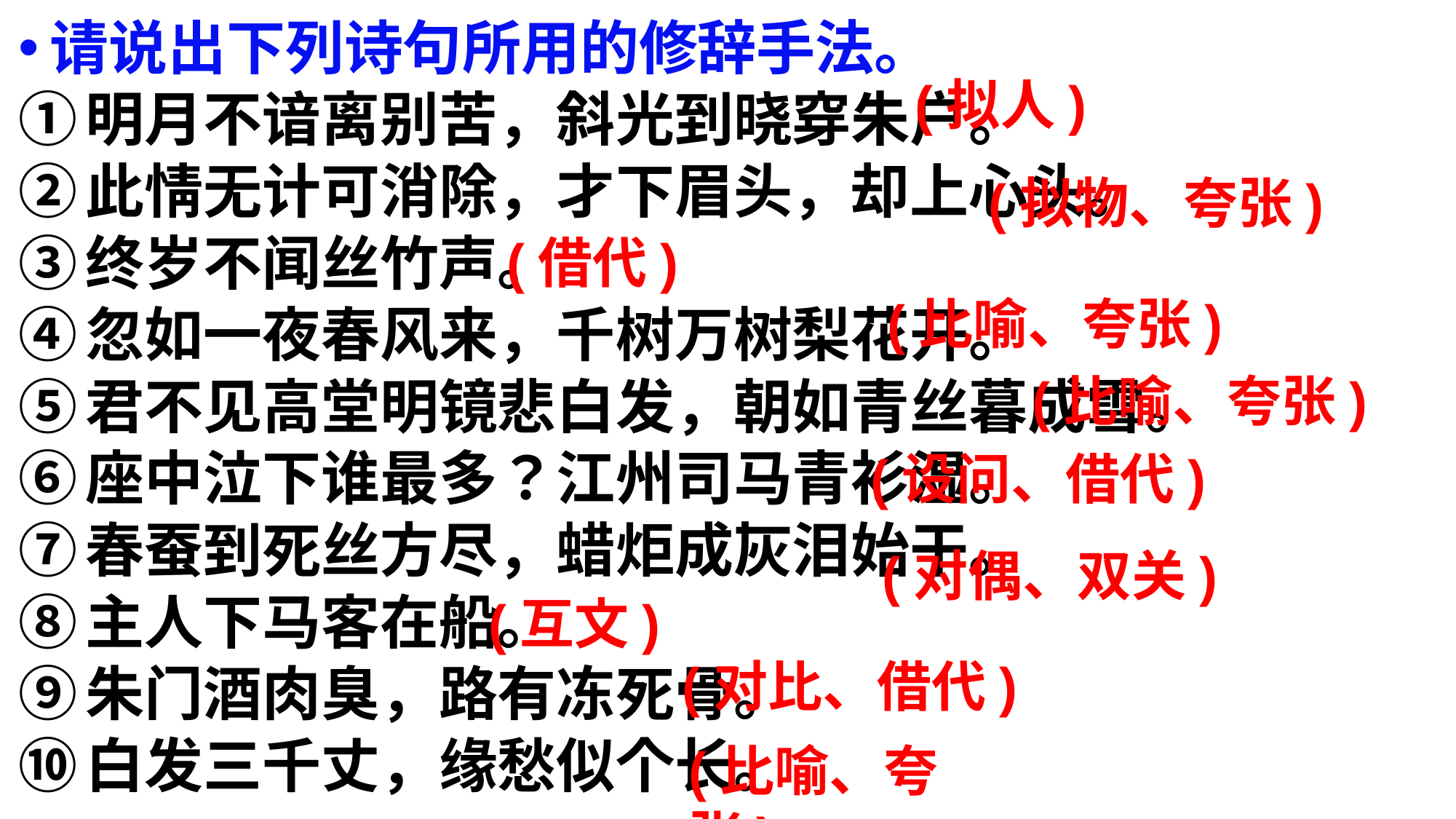

请说出下列诗句所用的修辞手法。
①明月不谙离别苦，斜光到晓穿朱户。
②此情无计可消除，才下眉头，却上心头。
③终岁不闻丝竹声。
④忽如一夜春风来，千树万树梨花开。
⑤君不见高堂明镜悲白发，朝如青丝暮成雪。
⑥座中泣下谁最多？江州司马青衫湿。
⑦春蚕到死丝方尽，蜡炬成灰泪始干。
⑧主人下马客在船。
⑨朱门酒肉臭，路有冻死骨。
⑩白发三千丈，缘愁似个长。

(拟人)
(拟物、夸张)
(借代)
(比喻、夸张)
(比喻、夸张)
(设问、借代)
(对偶、双关)
(互文)
(对比、借代)
(比喻、夸张)